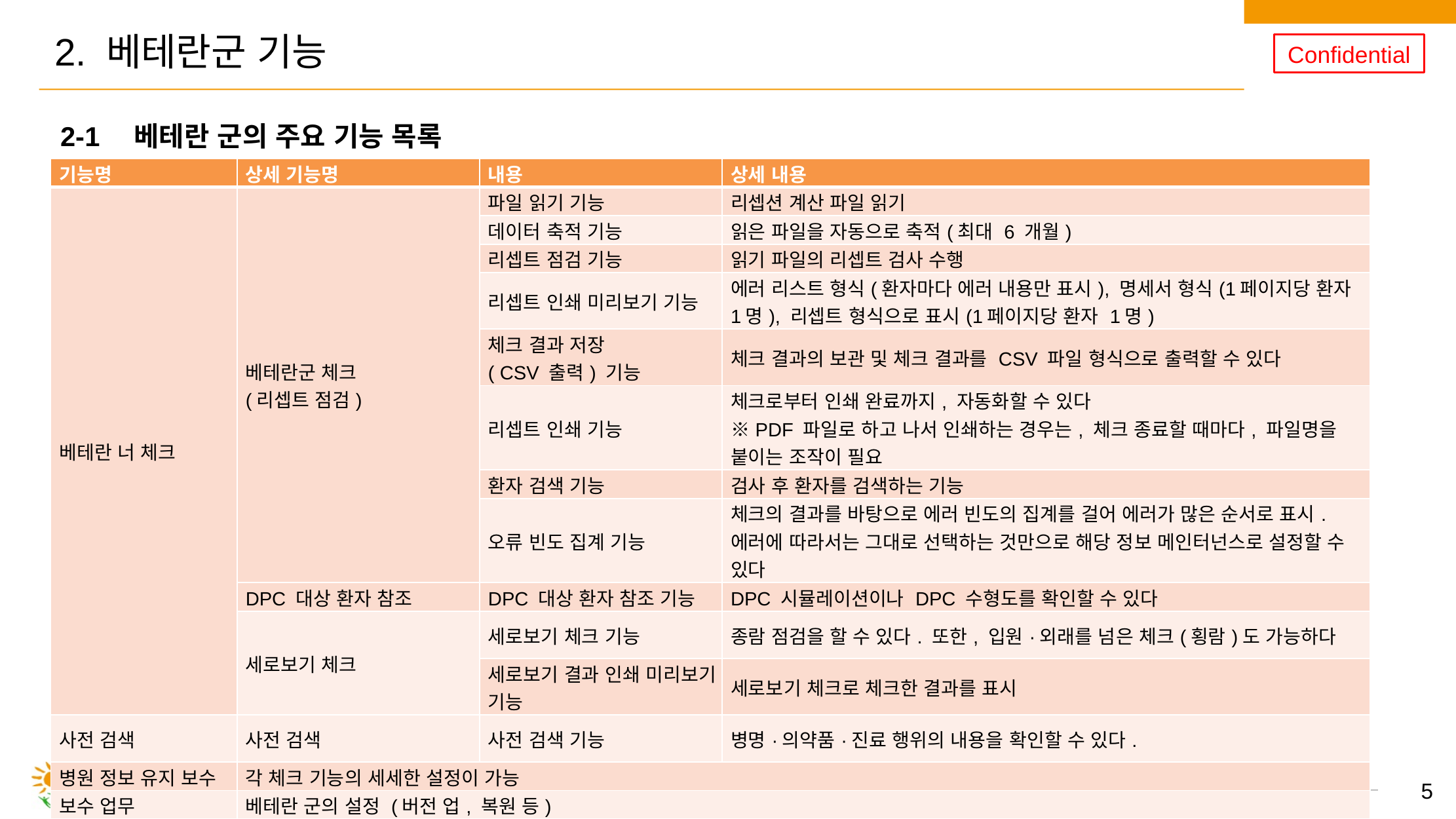

# 2. 베테란군 기능
2-1　베테란 군의 주요 기능 목록

| 기능명 | 상세 기능명 | 내용 | 상세 내용 |
| --- | --- | --- | --- |
| 베테란 너 체크 | 베테란군 체크 (리셉트 점검) | 파일 읽기 기능 | 리셉션 계산 파일 읽기 |
|  |  | 데이터 축적 기능 | 읽은 파일을 자동으로 축적(최대 6 개월) |
|  |  | 리셉트 점검 기능 | 읽기 파일의 리셉트 검사 수행 |
|  |  | 리셉트 인쇄 미리보기 기능 | 에러 리스트 형식(환자마다 에러 내용만 표시), 명세서 형식(1페이지당 환자 1명), 리셉트 형식으로 표시(1페이지당 환자 1명) |
|  |  | 체크 결과 저장 ( CSV 출력) 기능 | 체크 결과의 보관 및 체크 결과를 CSV 파일 형식으로 출력할 수 있다 |
|  |  | 리셉트 인쇄 기능 | 체크로부터 인쇄 완료까지, 자동화할 수 있다 ※PDF 파일로 하고 나서 인쇄하는 경우는, 체크 종료할 때마다, 파일명을 붙이는 조작이 필요 |
|  |  | 환자 검색 기능 | 검사 후 환자를 검색하는 기능 |
|  |  | 오류 빈도 집계 기능 | 체크의 결과를 바탕으로 에러 빈도의 집계를 걸어 에러가 많은 순서로 표시. 에러에 따라서는 그대로 선택하는 것만으로 해당 정보 메인터넌스로 설정할 수 있다 |
|  | DPC 대상 환자 참조 | DPC 대상 환자 참조 기능 | DPC 시뮬레이션이나 DPC 수형도를 확인할 수 있다 |
|  | 세로보기 체크 | 세로보기 체크 기능 | 종람 점검을 할 수 있다. 또한, 입원·외래를 넘은 체크(횡람)도 가능하다 |
|  |  | 세로보기 결과 인쇄 미리보기 기능 | 세로보기 체크로 체크한 결과를 표시 |
| 사전 검색 | 사전 검색 | 사전 검색 기능 | 병명·의약품·진료 행위의 내용을 확인할 수 있다. |
| 병원 정보 유지 보수 | 각 체크 기능의 세세한 설정이 가능 |  |  |
| 보수 업무 | 베테란 군의 설정 (버전 업, 복원 등) |  |  |
| 옵션 | 항목 검색 출력, 집계표 출력, 진료 행위/의약품 집계, 과거 리스트 출력 |  |  |
| DPC 업무 | DPC 의 리셉트 점검이 가능(베테란군 체크와 같은 기능) |  |  |
| 지원 도구 | 미정합 병명 일람 출력, 참고 병명 집계 툴, 유저 병명 지원 후보 툴, 기재 × 행위 지원 툴 |  |  |